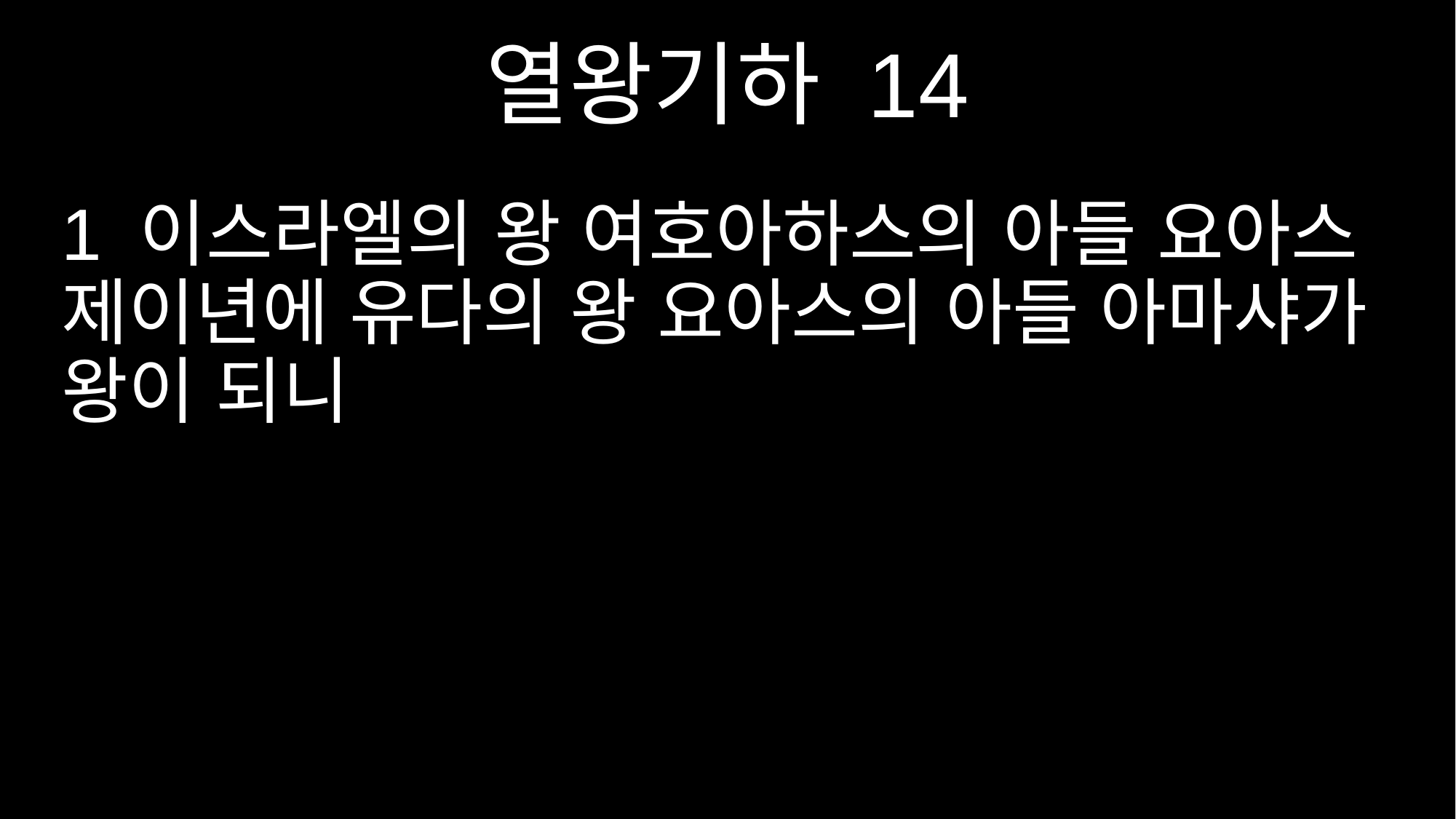

열왕기하 14
1 이스라엘의 왕 여호아하스의 아들 요아스 제이년에 유다의 왕 요아스의 아들 아마샤가 왕이 되니